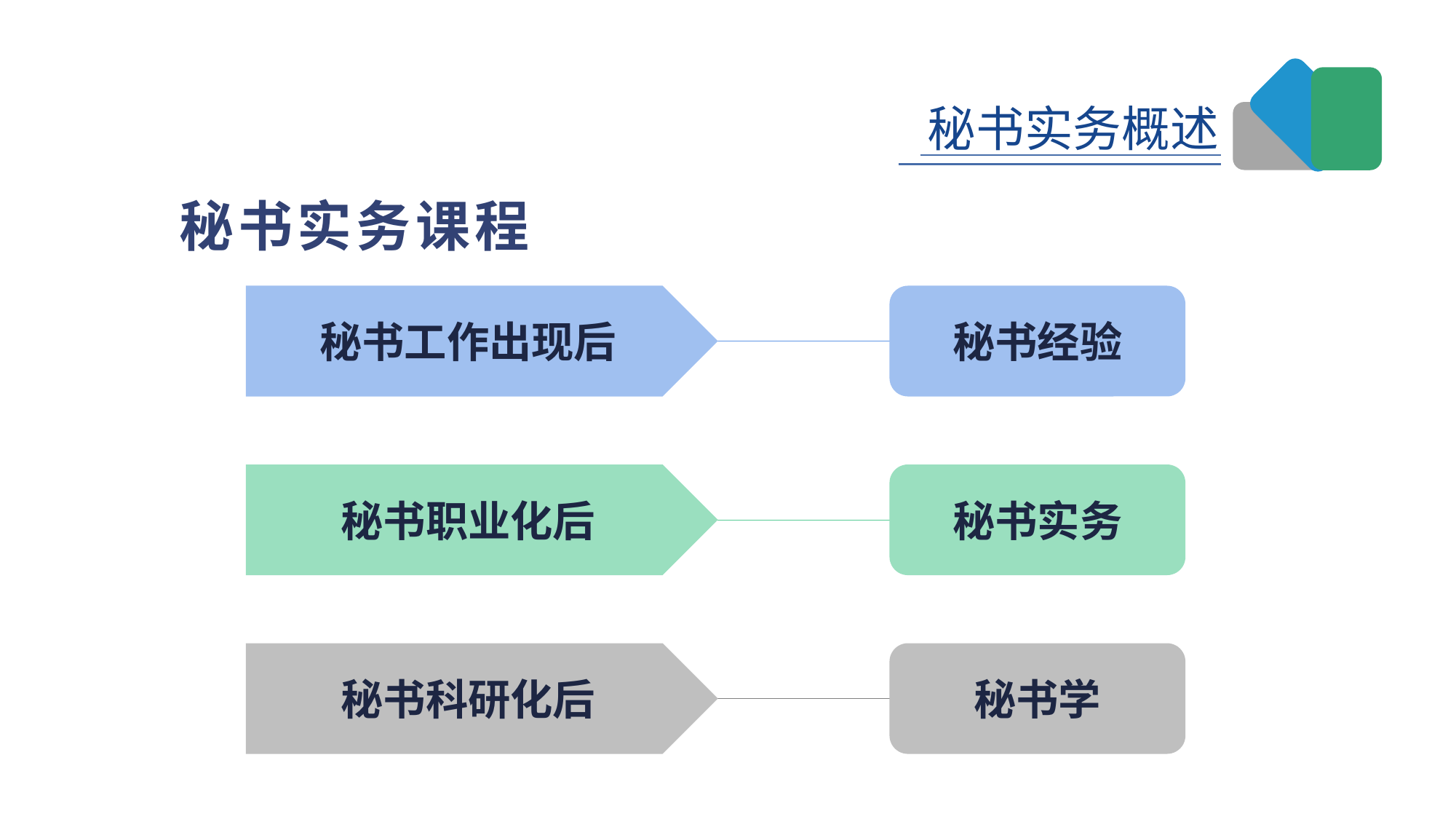

# 秘书实务课程
秘书工作出现后
秘书经验
秘书职业化后
秘书实务
秘书科研化后
秘书学